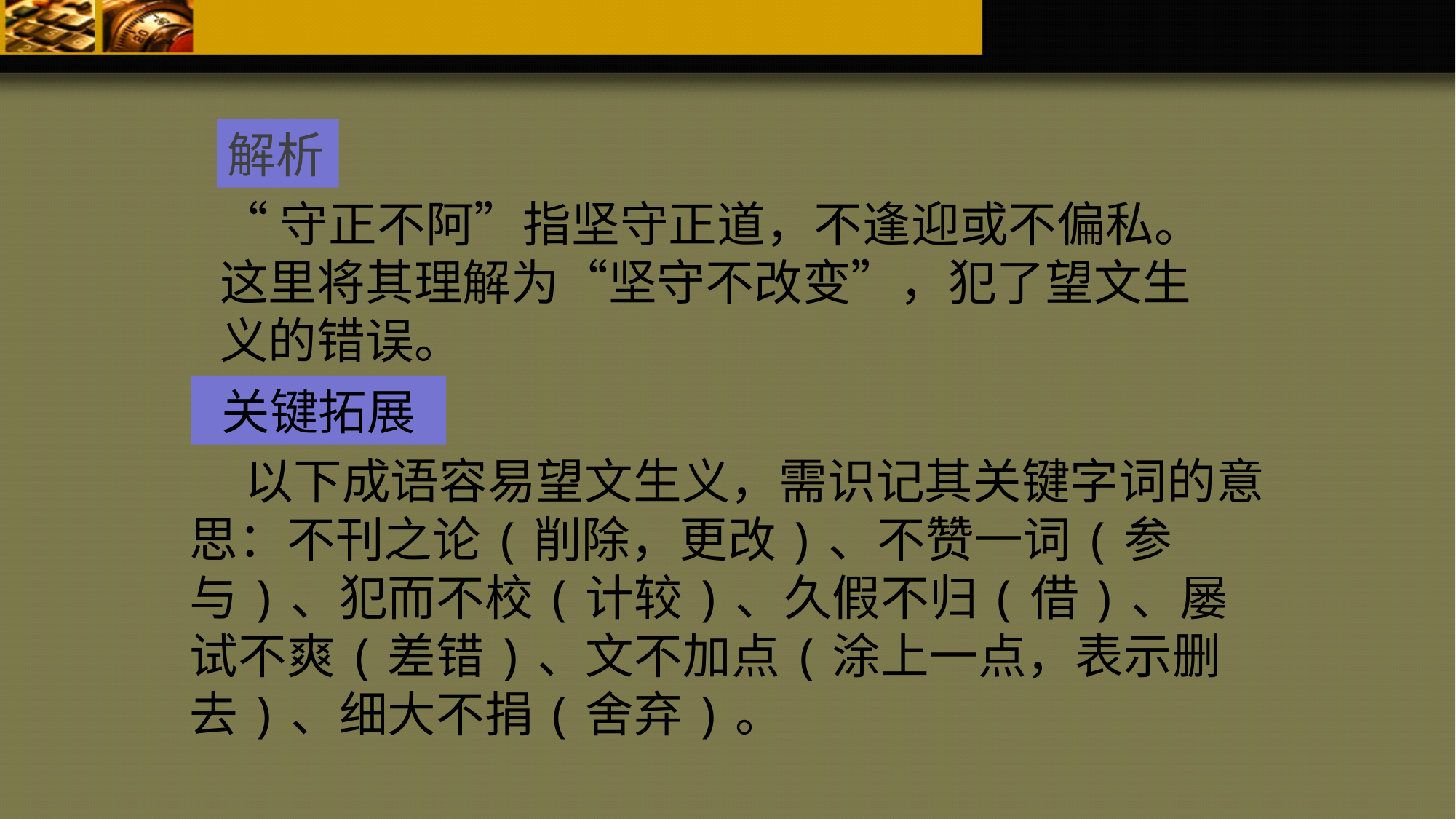

解析
“守正不阿”指坚守正道，不逢迎或不偏私。这里将其理解为“坚守不改变”，犯了望文生义的错误。
关键拓展
    以下成语容易望文生义，需识记其关键字词的意思：不刊之论(削除，更改)、不赞一词(参与)、犯而不校(计较)、久假不归(借)、屡试不爽(差错)、文不加点(涂上一点，表示删去)、细大不捐(舍弃)。